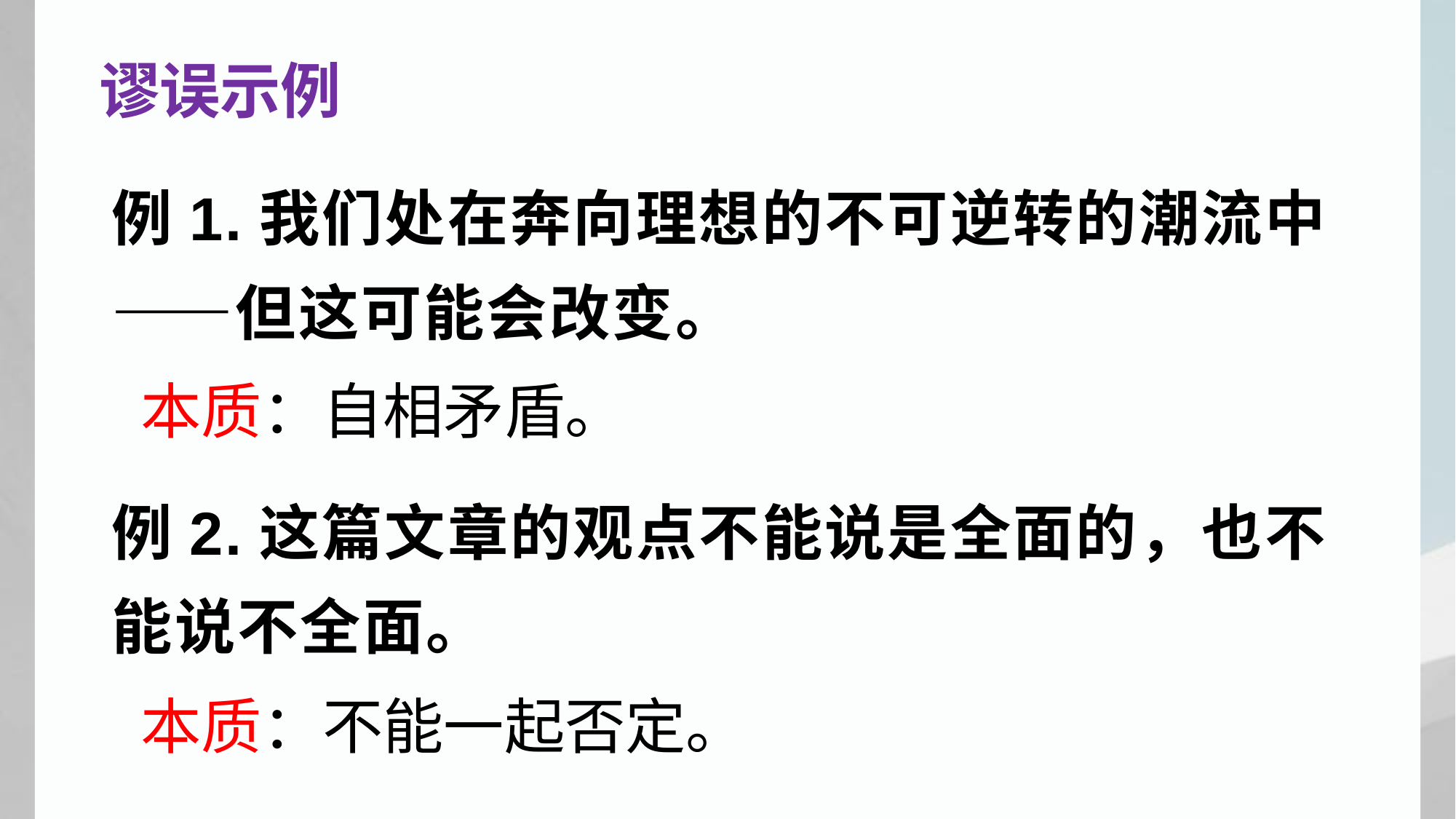

谬误示例
例1.我们处在奔向理想的不可逆转的潮流中——但这可能会改变。

例2.这篇文章的观点不能说是全面的，也不能说不全面。
本质：自相矛盾。
本质：不能一起否定。